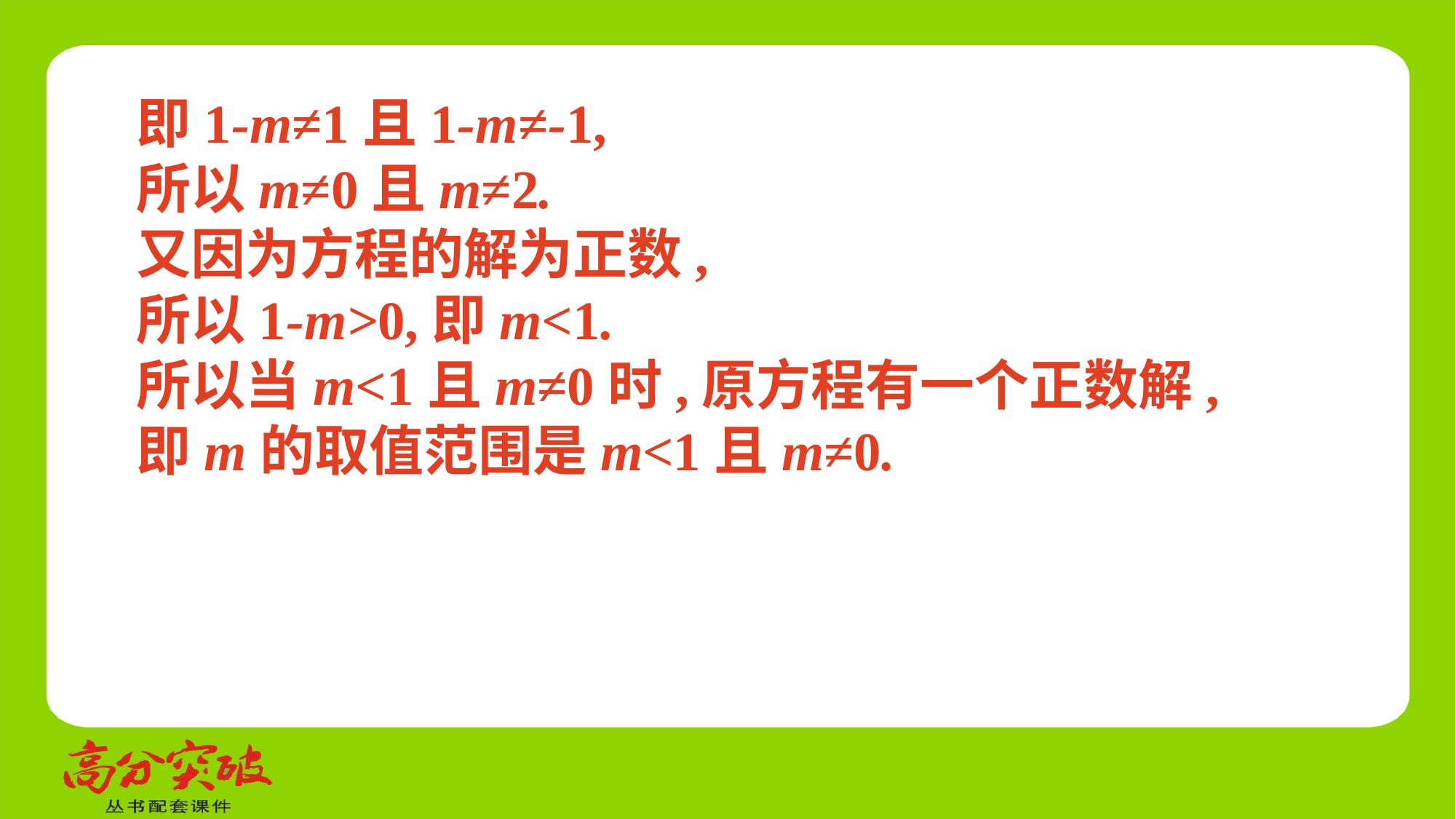

即1-m≠1且1-m≠-1,
所以m≠0且m≠2.
又因为方程的解为正数,
所以1-m>0,即m<1.
所以当m<1且m≠0时,原方程有一个正数解,
即m的取值范围是m<1且m≠0.